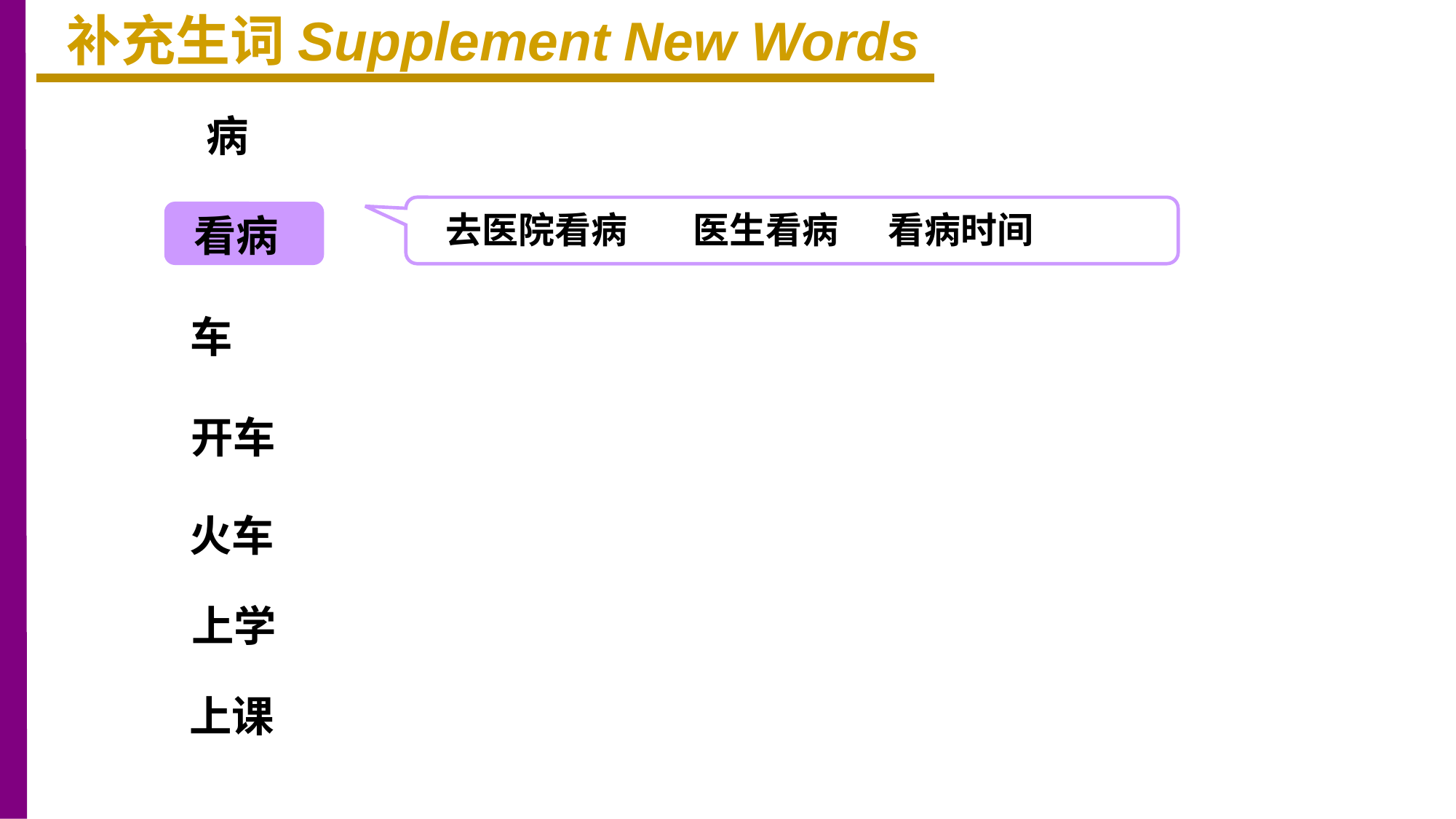

补充生词Supplement New Words
病

去医院看病        医生看病      看病时间
看病
车
开车
火车
上学
上课